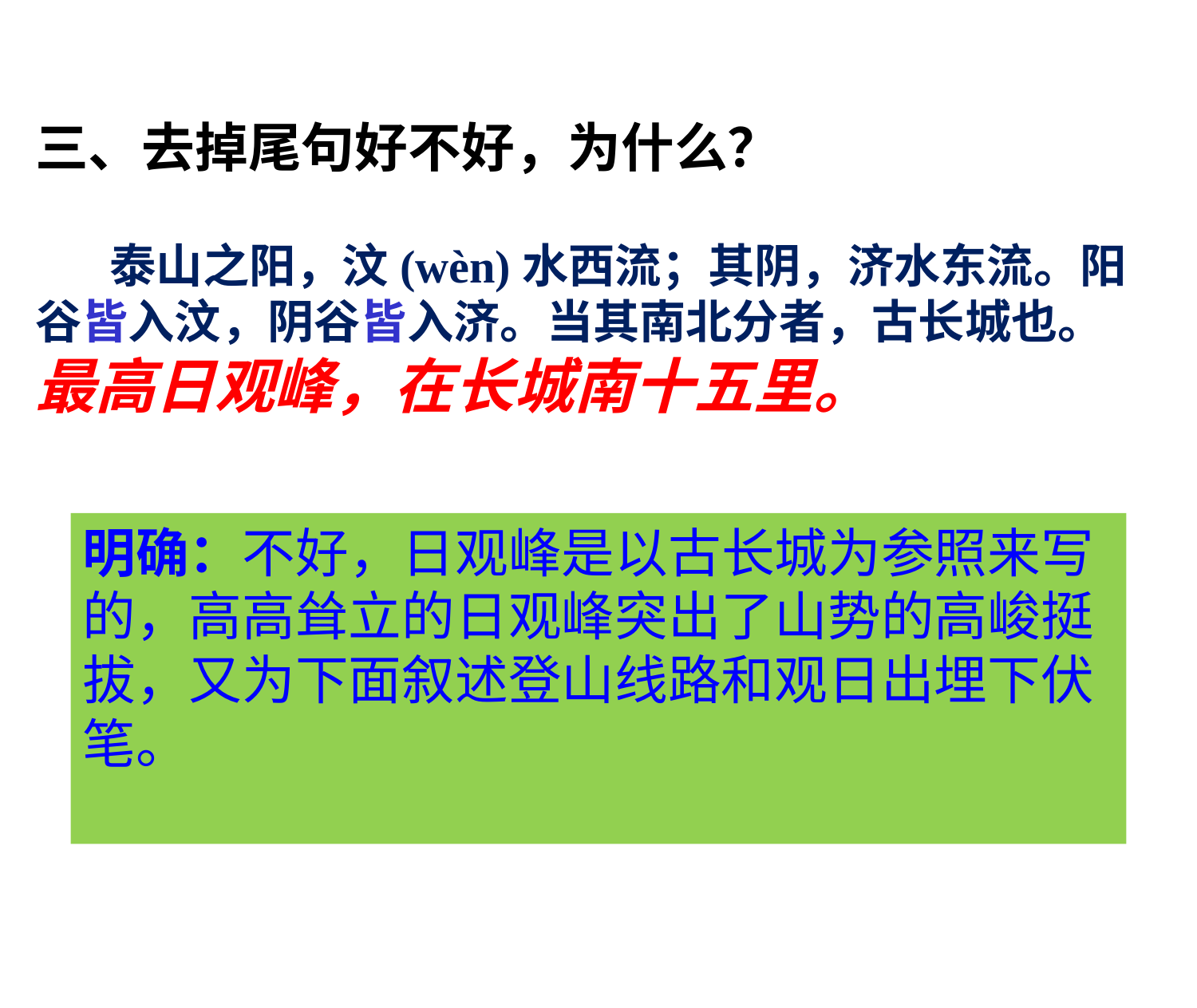

三、去掉尾句好不好，为什么？
      泰山之阳，汶(wèn)水西流；其阴，济水东流。阳谷皆入汶，阴谷皆入济。当其南北分者，古长城也。最高日观峰，在长城南十五里。
明确：不好，日观峰是以古长城为参照来写的，高高耸立的日观峰突出了山势的高峻挺拔，又为下面叙述登山线路和观日出埋下伏笔。